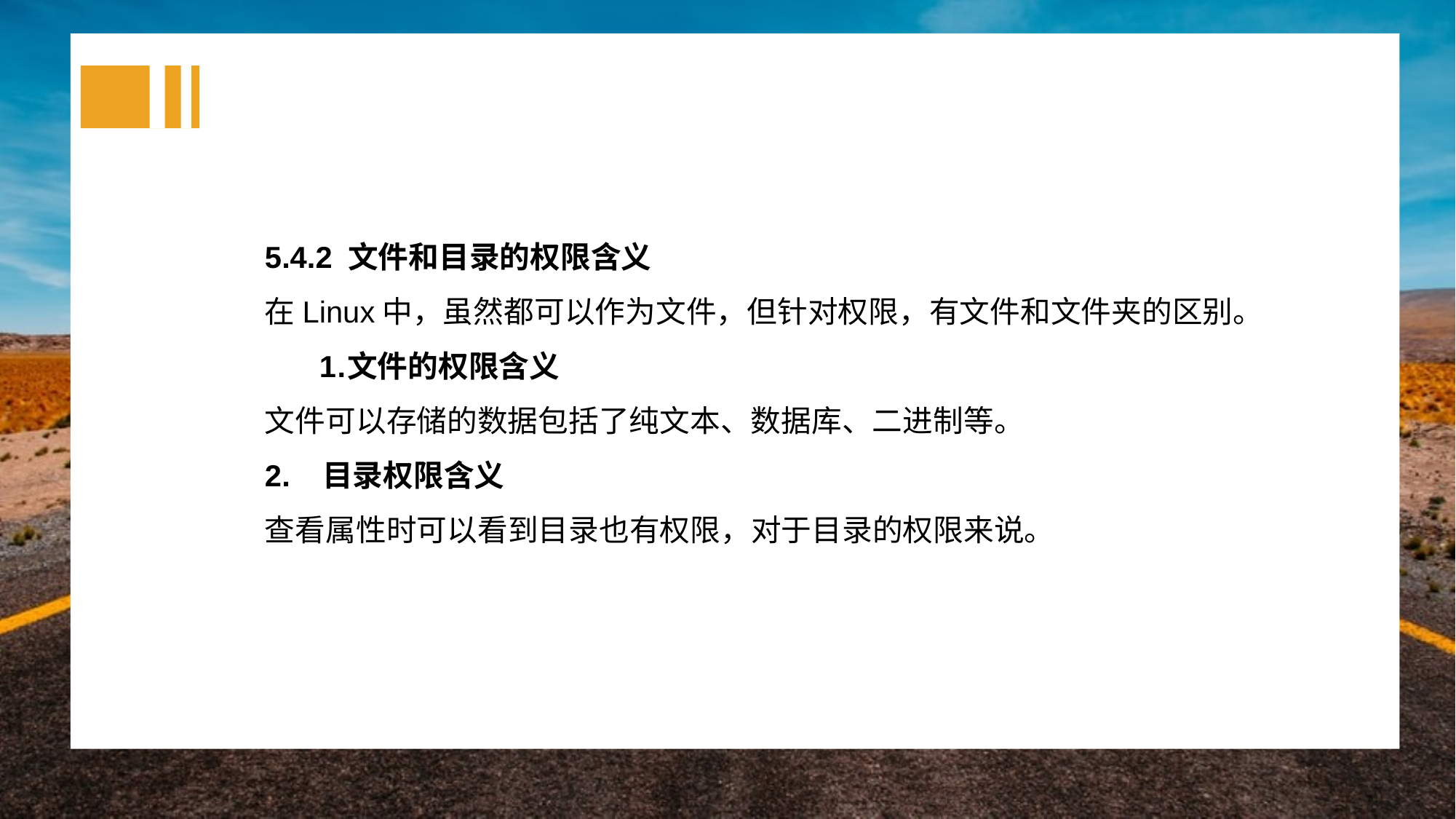

5.4.2 文件和目录的权限含义
在Linux中，虽然都可以作为文件，但针对权限，有文件和文件夹的区别。
文件的权限含义
文件可以存储的数据包括了纯文本、数据库、二进制等。
2.   目录权限含义
查看属性时可以看到目录也有权限，对于目录的权限来说。